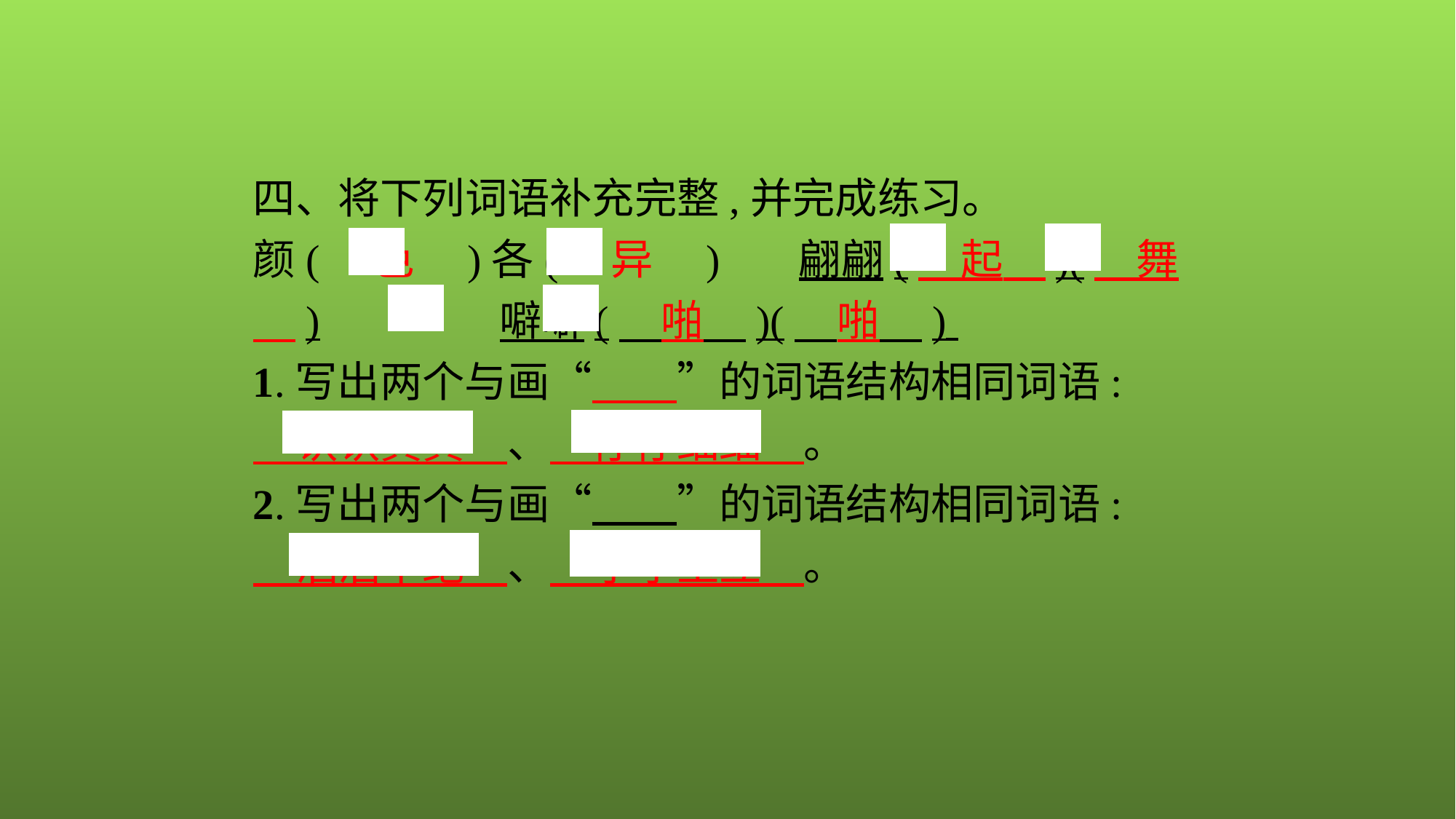

四、将下列词语补充完整,并完成练习。
颜(　色　)各(　异　)　	翩翩(　起　)(　舞　)　　　　噼噼(　啪　)(　啪　)
1.写出两个与画“　　”的词语结构相同词语:
　认认真真　、　仔仔细细　。
2.写出两个与画“　　”的词语结构相同词语:
　滔滔不绝　、　亭亭玉立　。